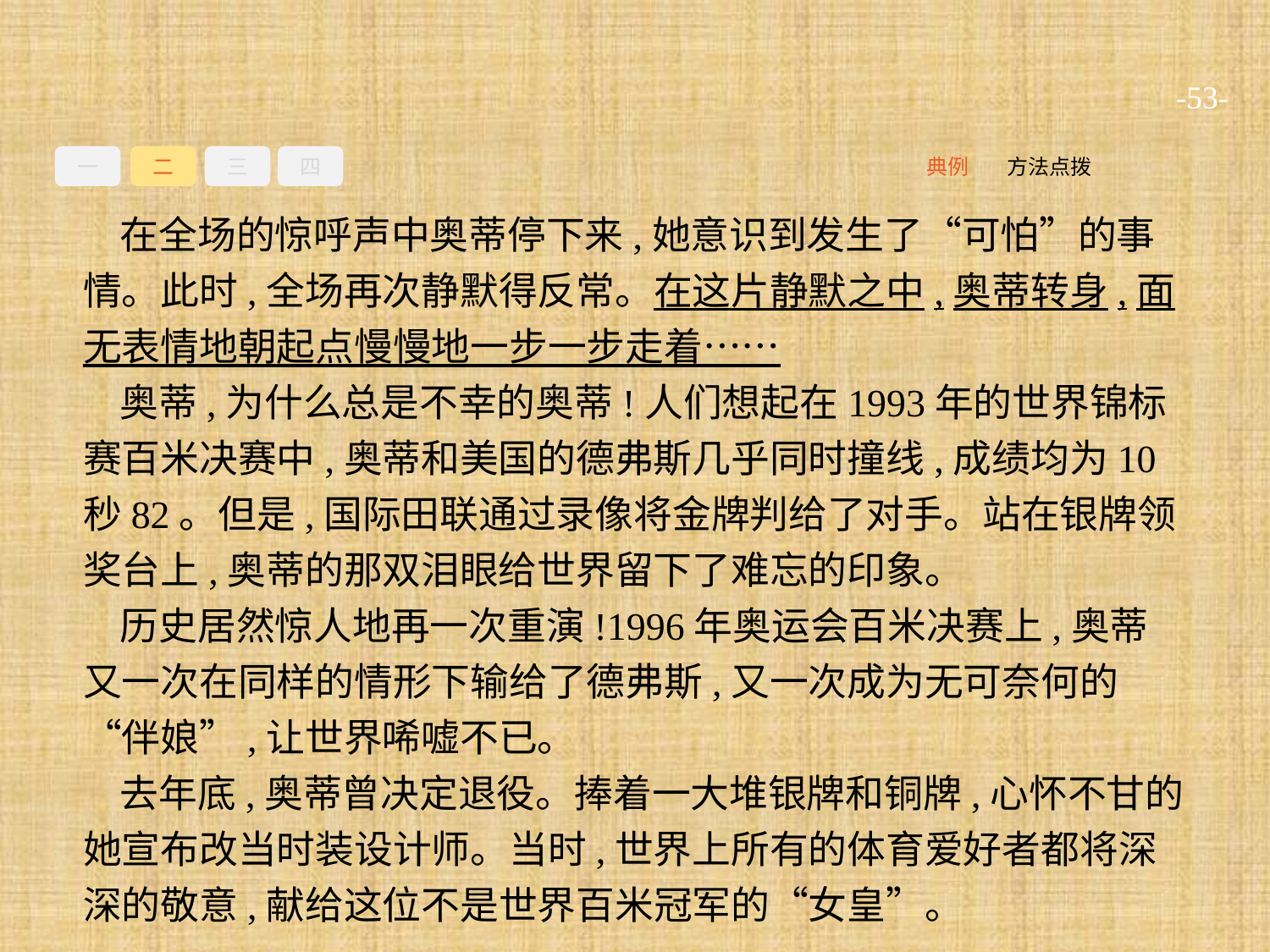

-53-
一
二
三
四
方法点拨
典例
在全场的惊呼声中奥蒂停下来,她意识到发生了“可怕”的事情。此时,全场再次静默得反常。在这片静默之中,奥蒂转身,面无表情地朝起点慢慢地一步一步走着……
奥蒂,为什么总是不幸的奥蒂!人们想起在1993年的世界锦标赛百米决赛中,奥蒂和美国的德弗斯几乎同时撞线,成绩均为10秒82。但是,国际田联通过录像将金牌判给了对手。站在银牌领奖台上,奥蒂的那双泪眼给世界留下了难忘的印象。
历史居然惊人地再一次重演!1996年奥运会百米决赛上,奥蒂又一次在同样的情形下输给了德弗斯,又一次成为无可奈何的“伴娘”,让世界唏嘘不已。
去年底,奥蒂曾决定退役。捧着一大堆银牌和铜牌,心怀不甘的她宣布改当时装设计师。当时,世界上所有的体育爱好者都将深深的敬意,献给这位不是世界百米冠军的“女皇”。